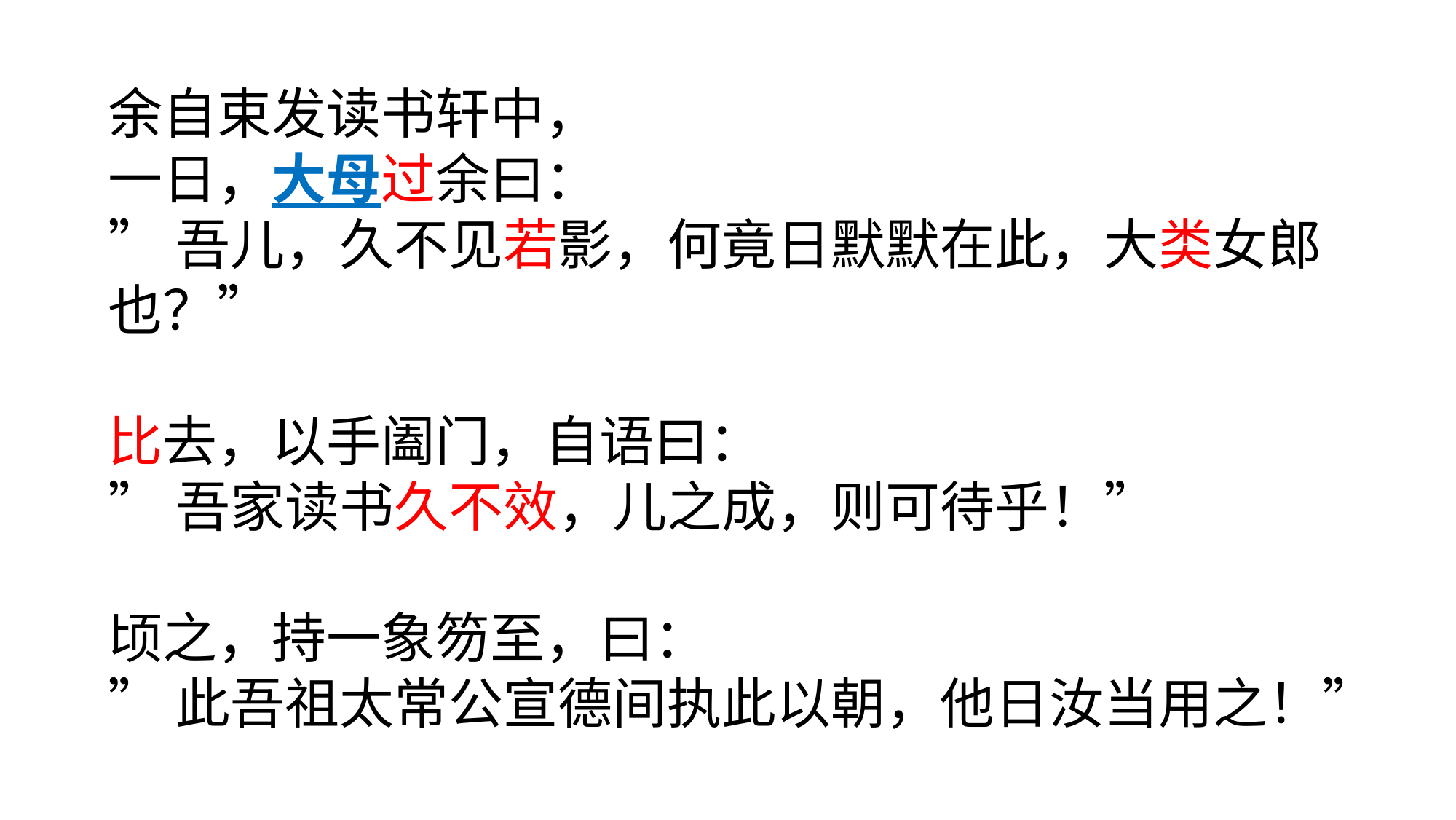

余自束发读书轩中，
一日，大母过余曰：
”吾儿，久不见若影，何竟日默默在此，大类女郎也？”

比去，以手阖门，自语曰：
”吾家读书久不效，儿之成，则可待乎！”

顷之，持一象笏至，曰：
”此吾祖太常公宣德间执此以朝，他日汝当用之！”